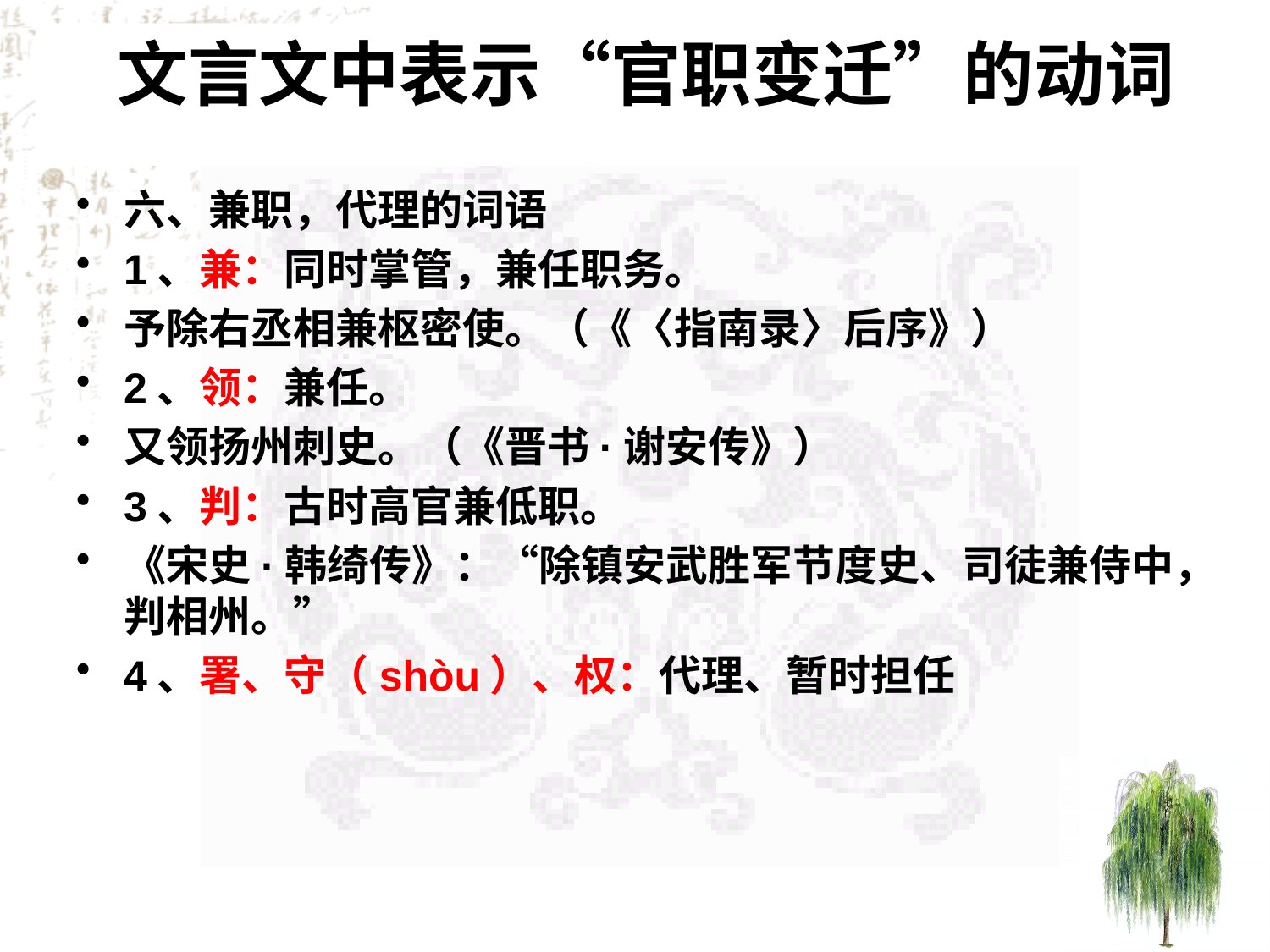

# 文言文中表示“官职变迁”的动词
六、兼职，代理的词语
1、兼：同时掌管，兼任职务。
予除右丞相兼枢密使。（《〈指南录〉后序》）
2、领：兼任。
又领扬州刺史。（《晋书·谢安传》）
3、判：古时高官兼低职。
《宋史·韩绮传》：“除镇安武胜军节度史、司徒兼侍中，判相州。”
4、署、守（shòu）、权：代理、暂时担任